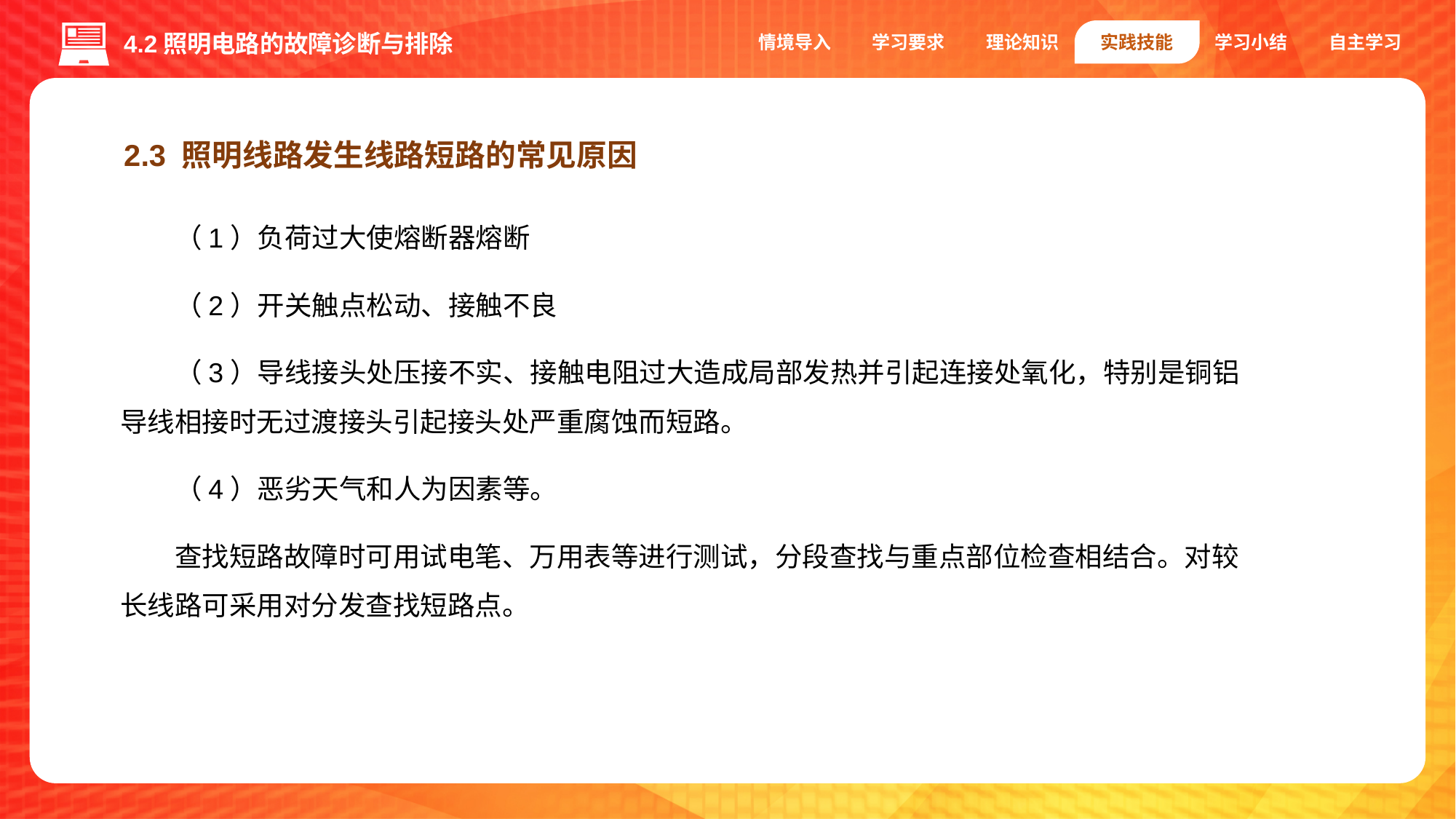

情境导入
学习要求
理论知识
实践技能
学习小结
自主学习

4.2照明电路的故障诊断与排除
2.3 照明线路发生线路短路的常见原因
（1）负荷过大使熔断器熔断
（2）开关触点松动、接触不良
（3）导线接头处压接不实、接触电阻过大造成局部发热并引起连接处氧化，特别是铜铝导线相接时无过渡接头引起接头处严重腐蚀而短路。
（4）恶劣天气和人为因素等。
查找短路故障时可用试电笔、万用表等进行测试，分段查找与重点部位检查相结合。对较长线路可采用对分发查找短路点。